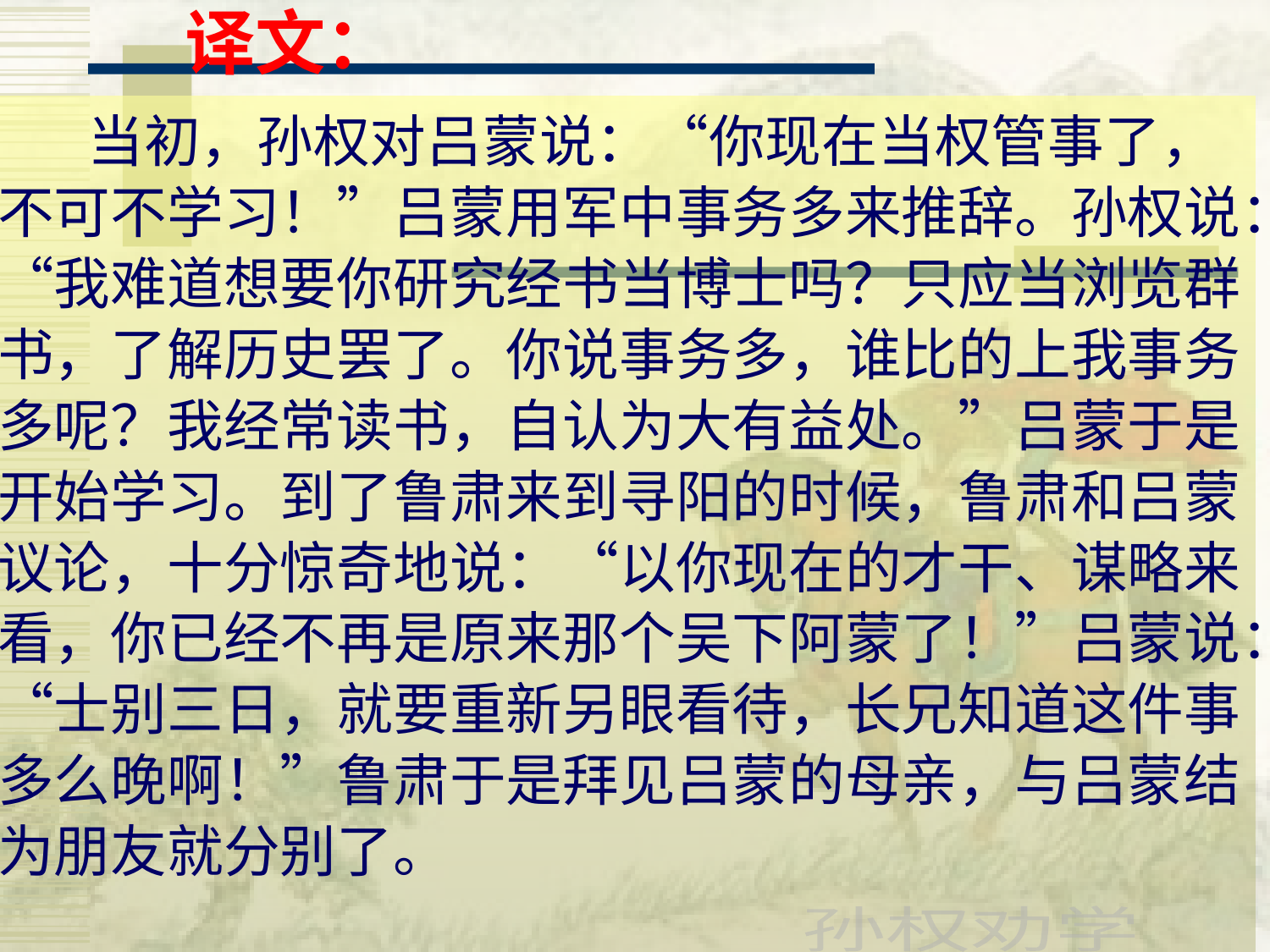

# 译文：
      当初，孙权对吕蒙说：“你现在当权管事了，不可不学习！”吕蒙用军中事务多来推辞。孙权说：“我难道想要你研究经书当博士吗？只应当浏览群书，了解历史罢了。你说事务多，谁比的上我事务多呢？我经常读书，自认为大有益处。”吕蒙于是开始学习。到了鲁肃来到寻阳的时候，鲁肃和吕蒙议论，十分惊奇地说：“以你现在的才干、谋略来看，你已经不再是原来那个吴下阿蒙了！”吕蒙说：“士别三日，就要重新另眼看待，长兄知道这件事多么晚啊！”鲁肃于是拜见吕蒙的母亲，与吕蒙结为朋友就分别了。
 孙权劝学